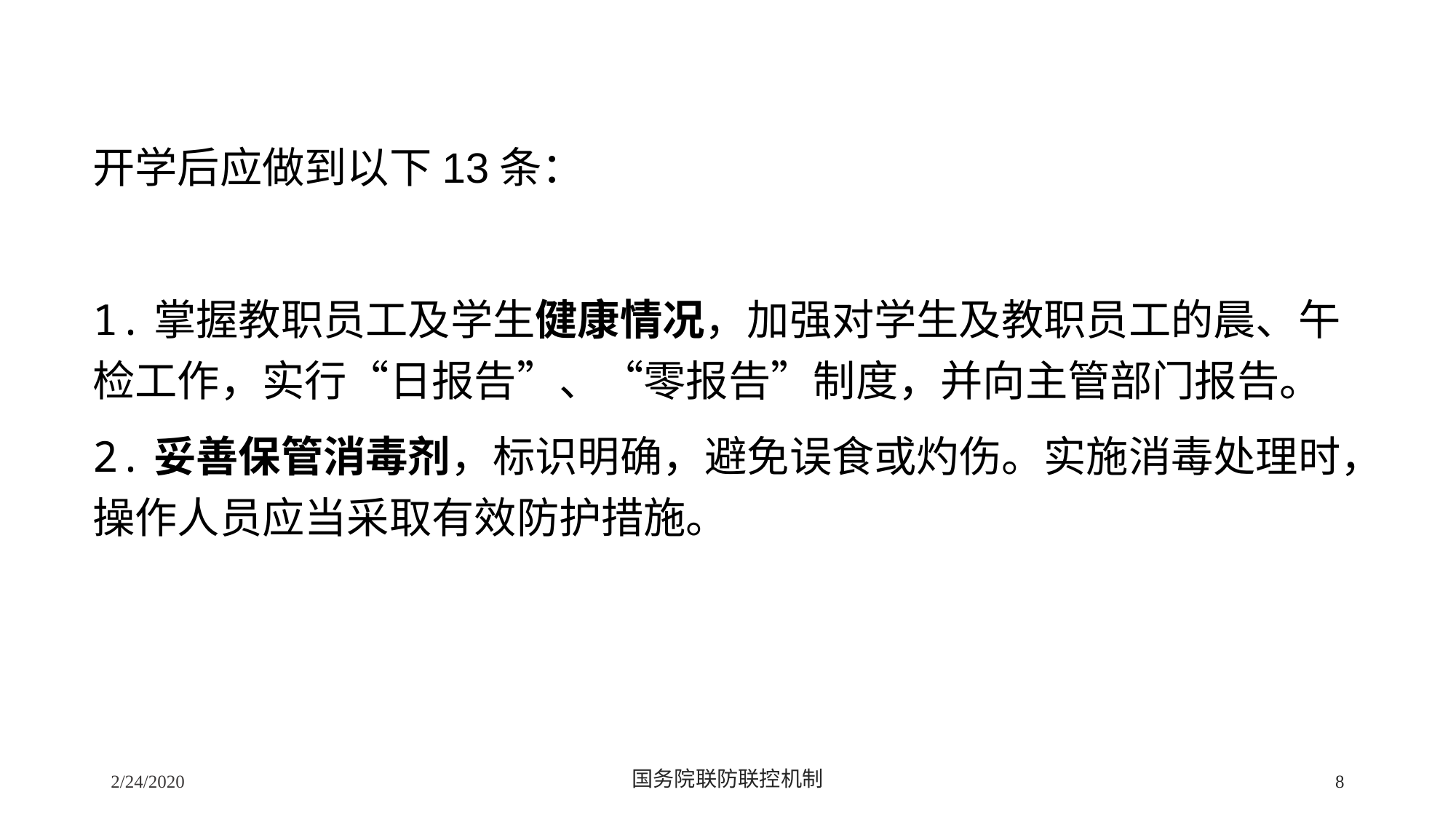

开学后应做到以下13条：

1.掌握教职员工及学生健康情况，加强对学生及教职员工的晨、午检工作，实行“日报告”、“零报告”制度，并向主管部门报告。
2.妥善保管消毒剂，标识明确，避免误食或灼伤。实施消毒处理时，操作人员应当采取有效防护措施。
2/24/2020
国务院联防联控机制
8